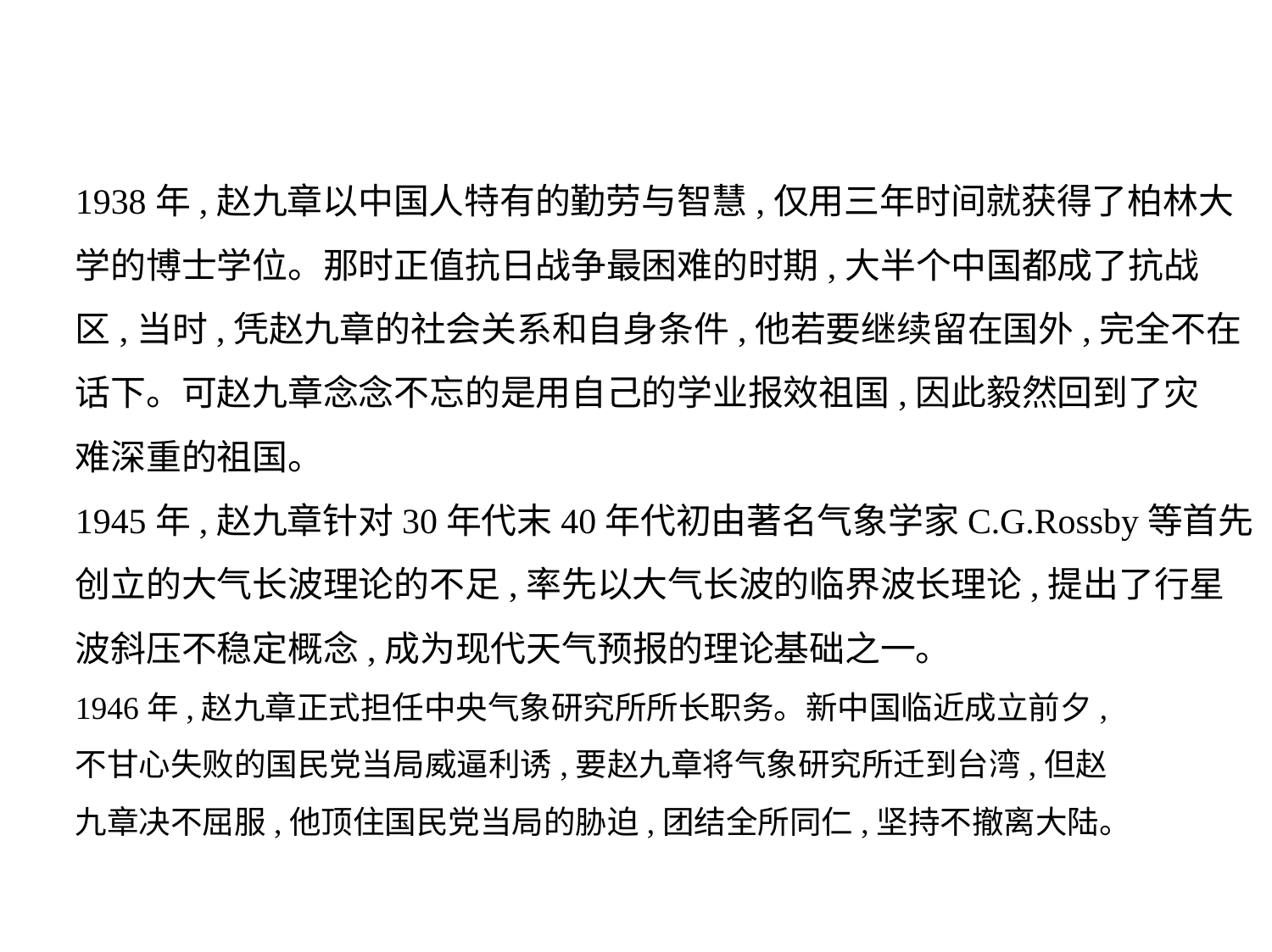

1938年,赵九章以中国人特有的勤劳与智慧,仅用三年时间就获得了柏林大
学的博士学位。那时正值抗日战争最困难的时期,大半个中国都成了抗战
区,当时,凭赵九章的社会关系和自身条件,他若要继续留在国外,完全不在
话下。可赵九章念念不忘的是用自己的学业报效祖国,因此毅然回到了灾
难深重的祖国。
1945年,赵九章针对30年代末40年代初由著名气象学家C.G.Rossby等首先
创立的大气长波理论的不足,率先以大气长波的临界波长理论,提出了行星
波斜压不稳定概念,成为现代天气预报的理论基础之一。
1946年,赵九章正式担任中央气象研究所所长职务。新中国临近成立前夕,
不甘心失败的国民党当局威逼利诱,要赵九章将气象研究所迁到台湾,但赵
九章决不屈服,他顶住国民党当局的胁迫,团结全所同仁,坚持不撤离大陆。